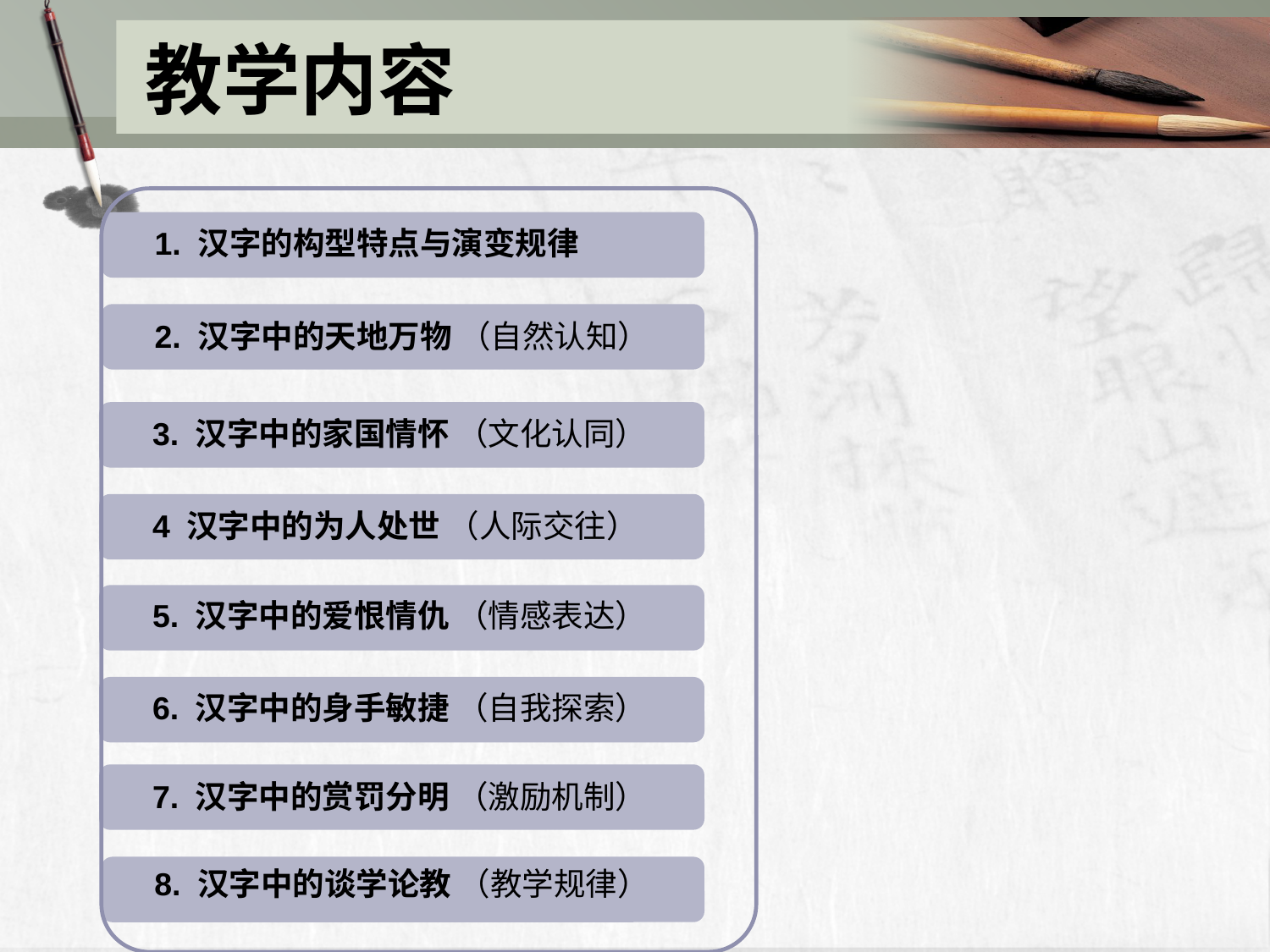

# 教学内容

1. 汉字的构型特点与演变规律

2. 汉字中的天地万物 （自然认知）

3. 汉字中的家国情怀 （文化认同）

4 汉字中的为人处世 （人际交往）

5. 汉字中的爱恨情仇 （情感表达）

6. 汉字中的身手敏捷 （自我探索）

7. 汉字中的赏罚分明 （激励机制）

8. 汉字中的谈学论教 （教学规律）